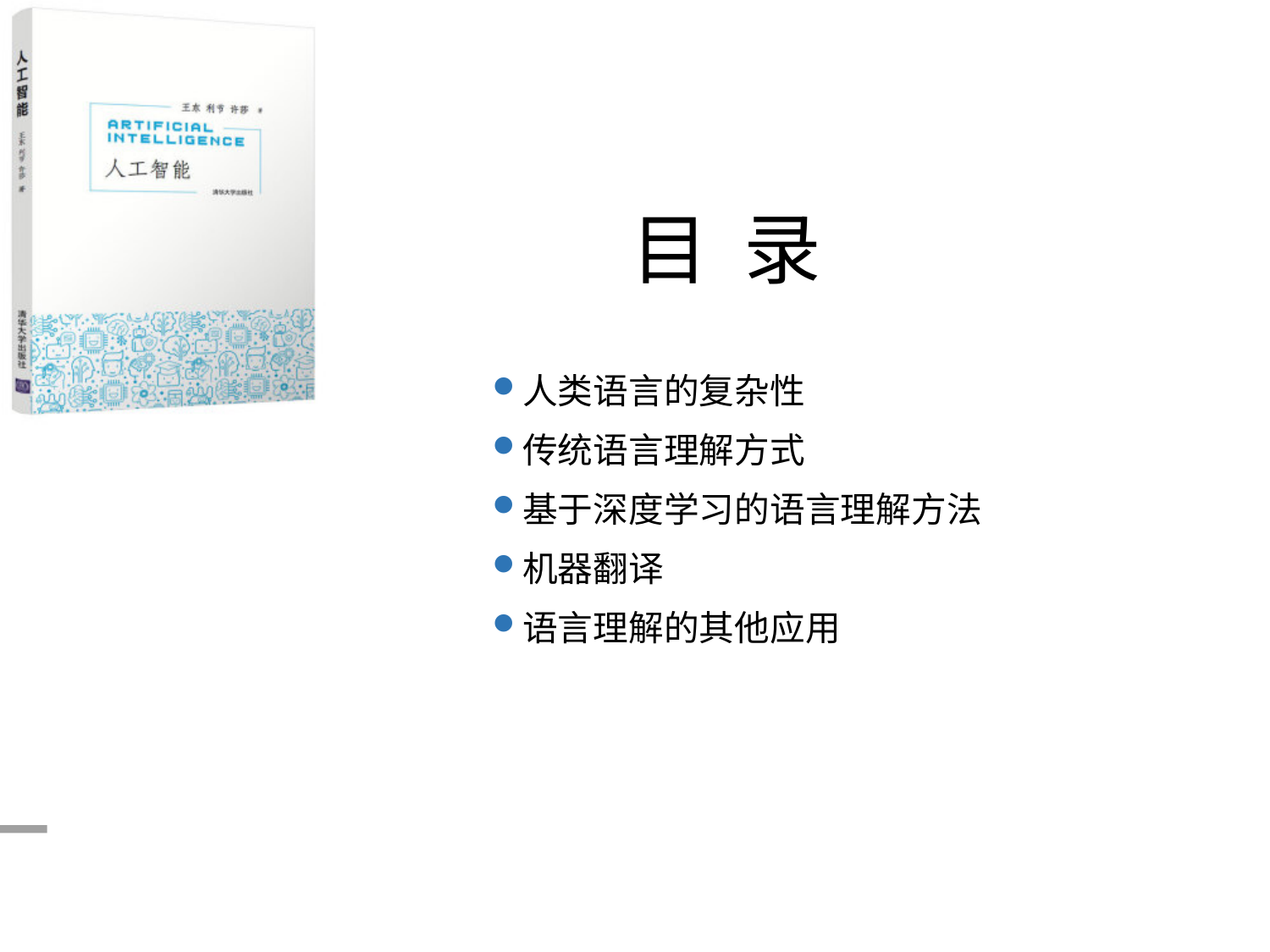

目  录
人类语言的复杂性
传统语言理解方式
基于深度学习的语言理解方法
机器翻译
语言理解的其他应用